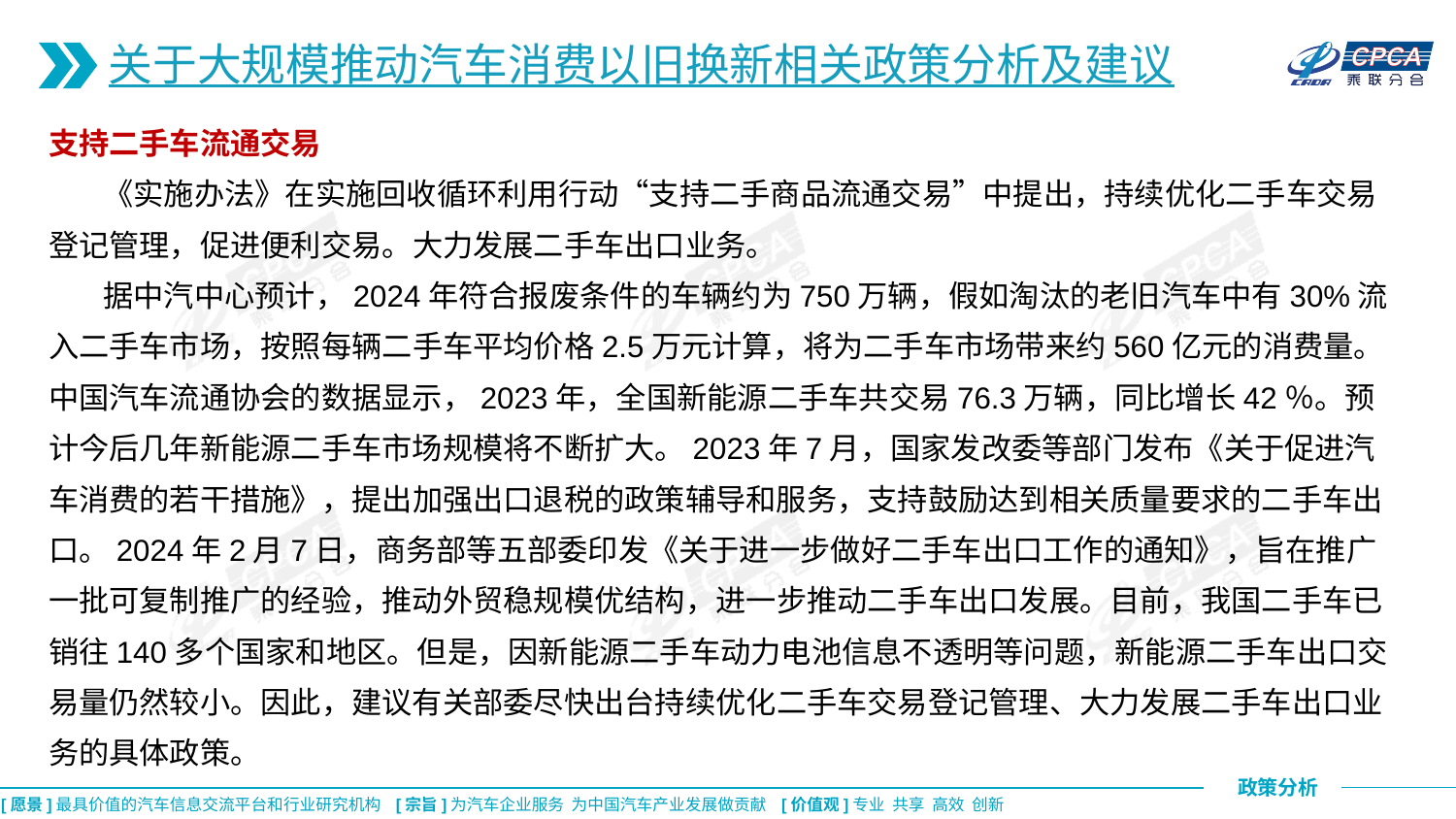

关于大规模推动汽车消费以旧换新相关政策分析及建议
支持二手车流通交易
       《实施办法》在实施回收循环利用行动“支持二手商品流通交易”中提出，持续优化二手车交易登记管理，促进便利交易。大力发展二手车出口业务。
       据中汽中心预计，2024年符合报废条件的车辆约为750万辆，假如淘汰的老旧汽车中有30%流入二手车市场，按照每辆二手车平均价格2.5万元计算，将为二手车市场带来约560亿元的消费量。中国汽车流通协会的数据显示，2023年，全国新能源二手车共交易76.3万辆，同比增长42％。预计今后几年新能源二手车市场规模将不断扩大。2023年7月，国家发改委等部门发布《关于促进汽车消费的若干措施》，提出加强出口退税的政策辅导和服务，支持鼓励达到相关质量要求的二手车出口。2024年2月7日，商务部等五部委印发《关于进一步做好二手车出口工作的通知》，旨在推广一批可复制推广的经验，推动外贸稳规模优结构，进一步推动二手车出口发展。目前，我国二手车已销往140多个国家和地区。但是，因新能源二手车动力电池信息不透明等问题，新能源二手车出口交易量仍然较小。因此，建议有关部委尽快出台持续优化二手车交易登记管理、大力发展二手车出口业务的具体政策。